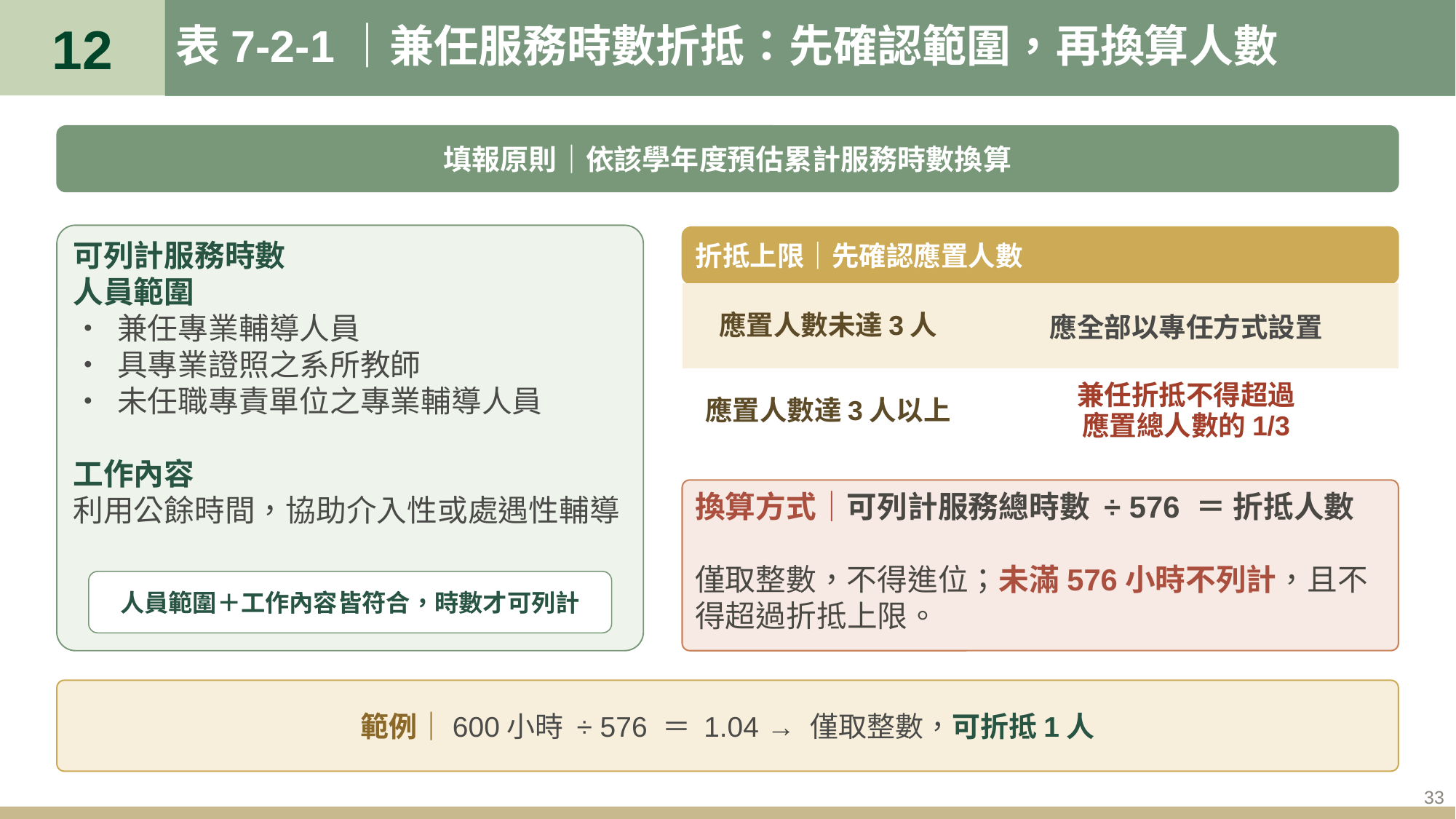

12
# 表7-2-1｜兼任服務時數折抵：先確認範圍，再換算人數
填報原則｜依該學年度預估累計服務時數換算
可列計服務時數
人員範圍
• 兼任專業輔導人員
• 具專業證照之系所教師
• 未任職專責單位之專業輔導人員

工作內容
利用公餘時間，協助介入性或處遇性輔導

折抵上限｜先確認應置人數
| 應置人數未達3人 | 應全部以專任方式設置 |
| --- | --- |
| 應置人數達3人以上 | 兼任折抵不得超過 應置總人數的1/3 |
換算方式｜可列計服務總時數 ÷ 576 ＝ 折抵人數

僅取整數，不得進位；未滿576小時不列計，且不得超過折抵上限。

人員範圍＋工作內容皆符合，時數才可列計
範例｜600小時 ÷ 576 ＝ 1.04 → 僅取整數，可折抵1人
33